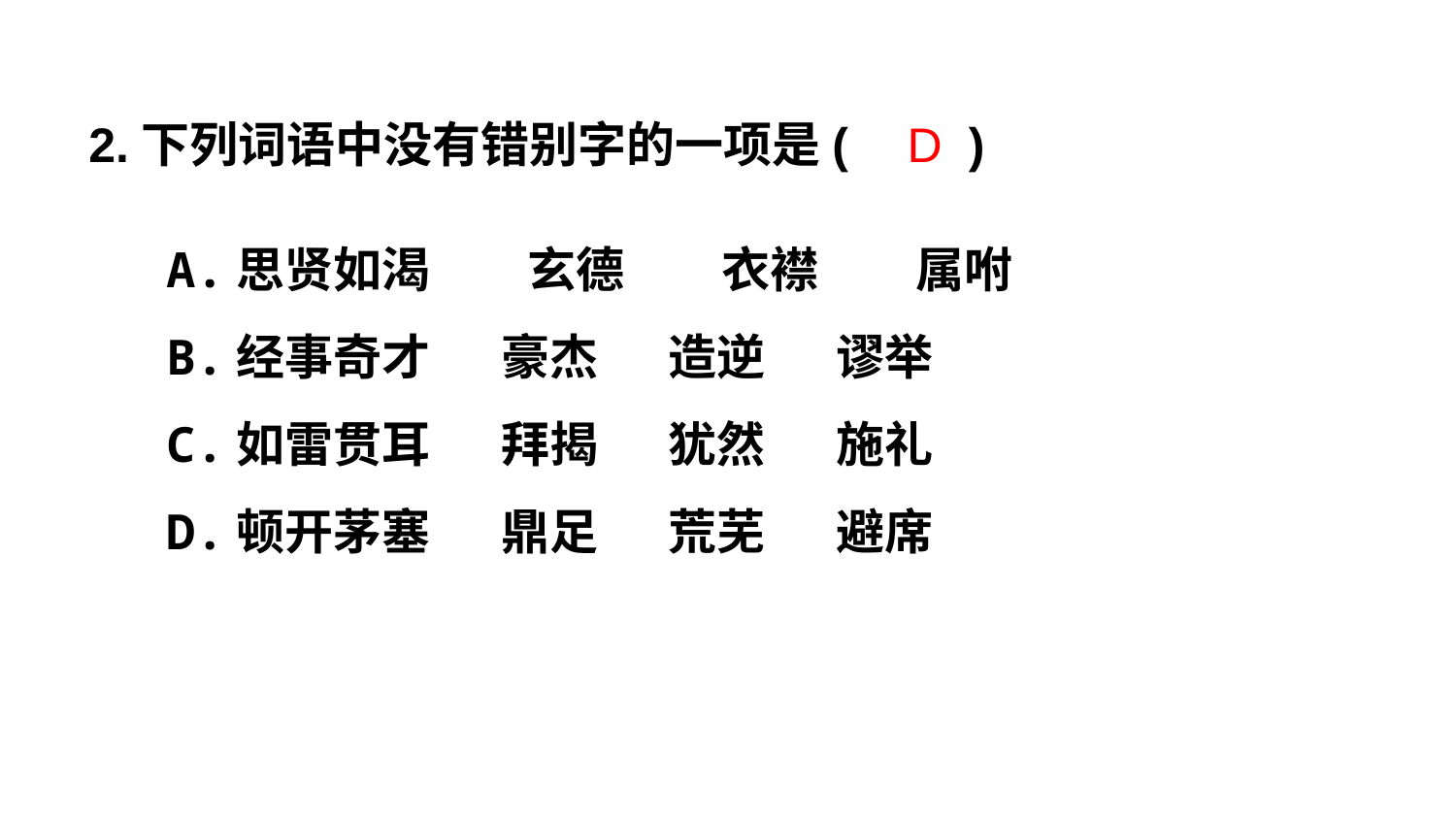

2.下列词语中没有错别字的一项是(　　)
D
A.思贤如渴　　玄德　　衣襟　　属咐
B.经事奇才　  豪杰　  造逆　  谬举
C.如雷贯耳　  拜揭　  犹然　  施礼
D.顿开茅塞　  鼎足　  荒芜　  避席